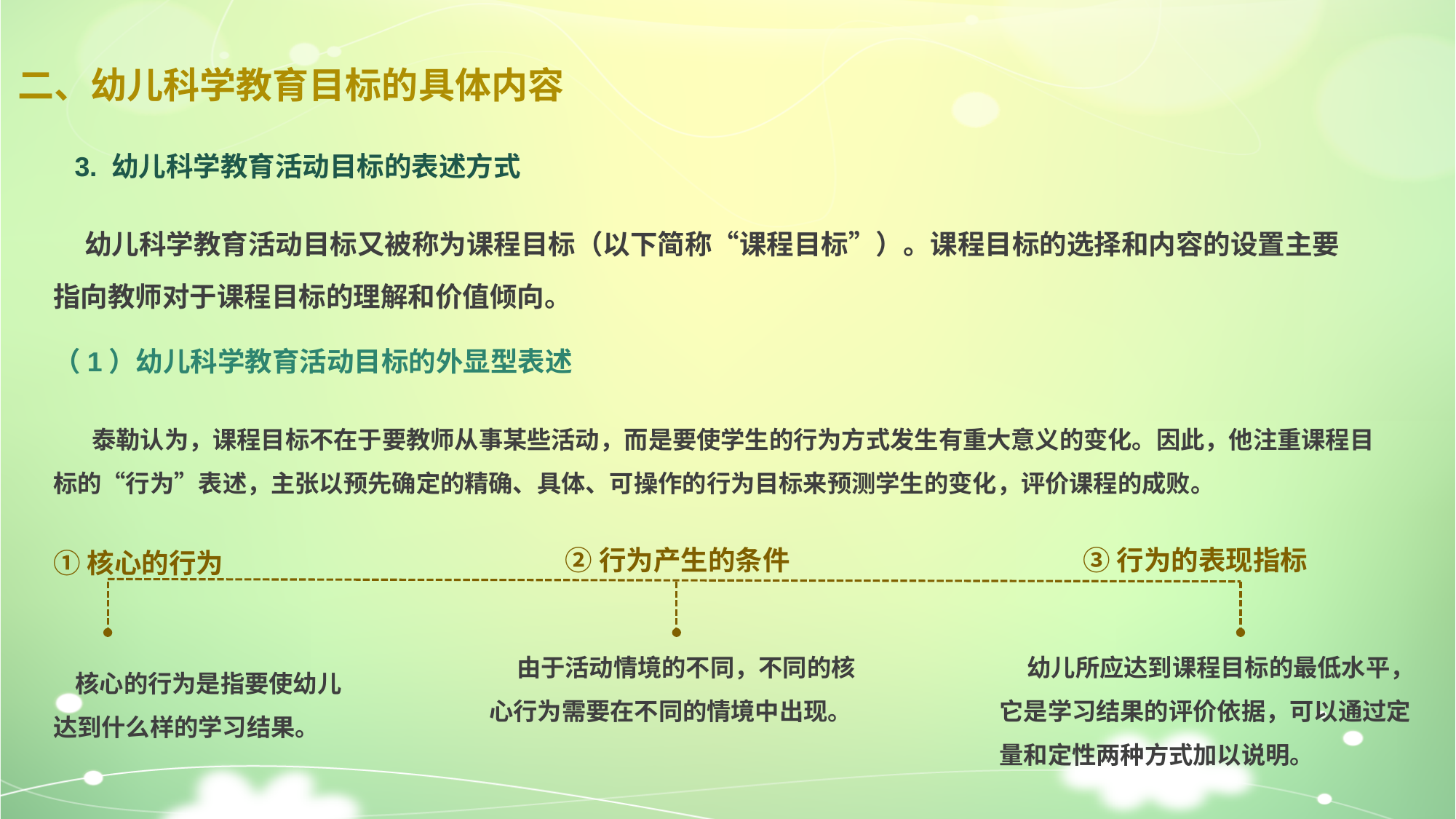

# 二、幼儿科学教育目标的具体内容
3. 幼儿科学教育活动目标的表述方式
    幼儿科学教育活动目标又被称为课程目标（以下简称“课程目标”）。课程目标的选择和内容的设置主要指向教师对于课程目标的理解和价值倾向。
（1）幼儿科学教育活动目标的外显型表述
      泰勒认为，课程目标不在于要教师从事某些活动，而是要使学生的行为方式发生有重大意义的变化。因此，他注重课程目标的“行为”表述，主张以预先确定的精确、具体、可操作的行为目标来预测学生的变化，评价课程的成败。
②行为产生的条件
③行为的表现指标
①核心的行为
    由于活动情境的不同，不同的核心行为需要在不同的情境中出现。
    幼儿所应达到课程目标的最低水平，它是学习结果的评价依据，可以通过定量和定性两种方式加以说明。
   核心的行为是指要使幼儿达到什么样的学习结果。